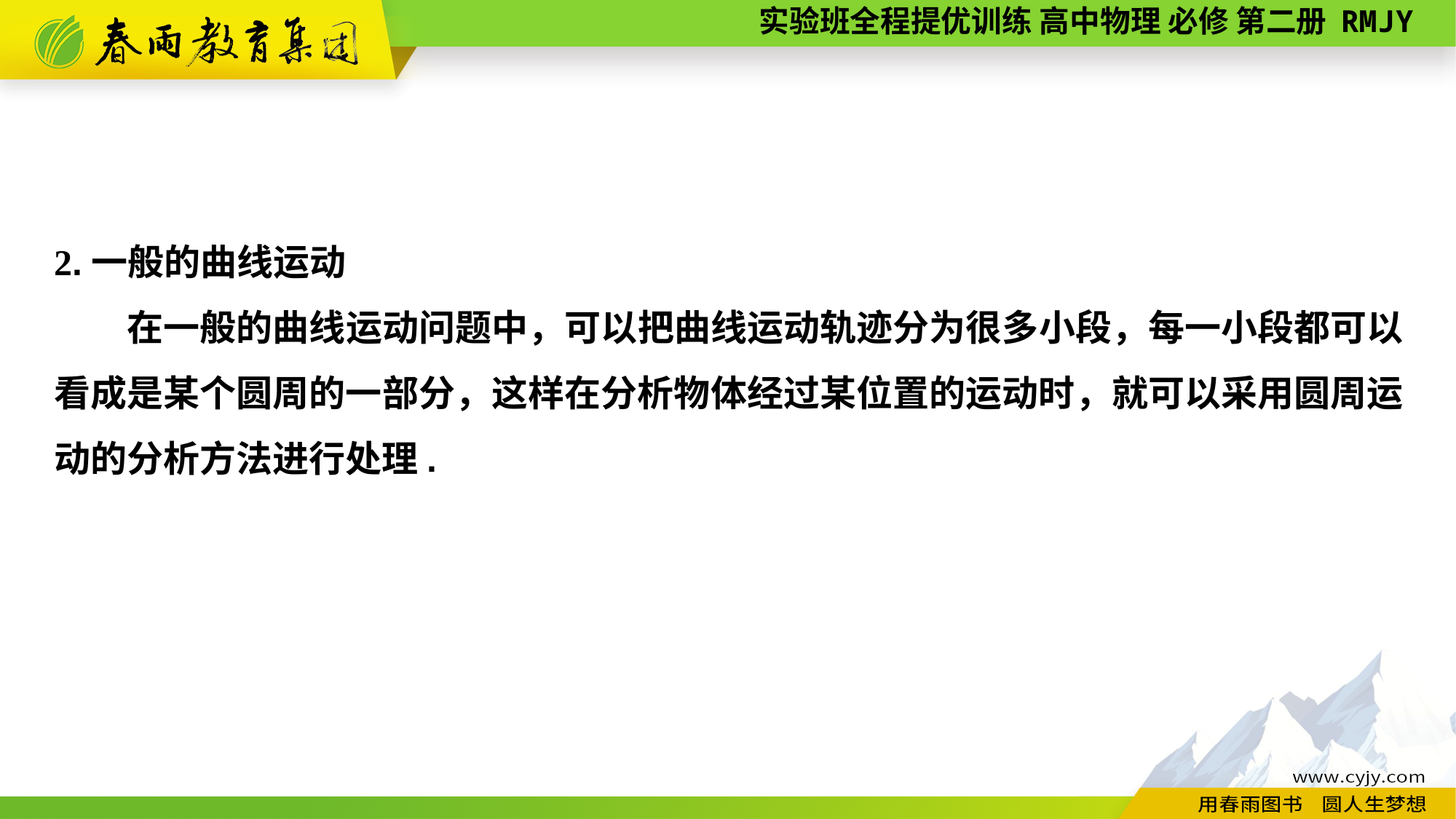

2.一般的曲线运动
在一般的曲线运动问题中，可以把曲线运动轨迹分为很多小段，每一小段都可以看成是某个圆周的一部分，这样在分析物体经过某位置的运动时，就可以采用圆周运动的分析方法进行处理.